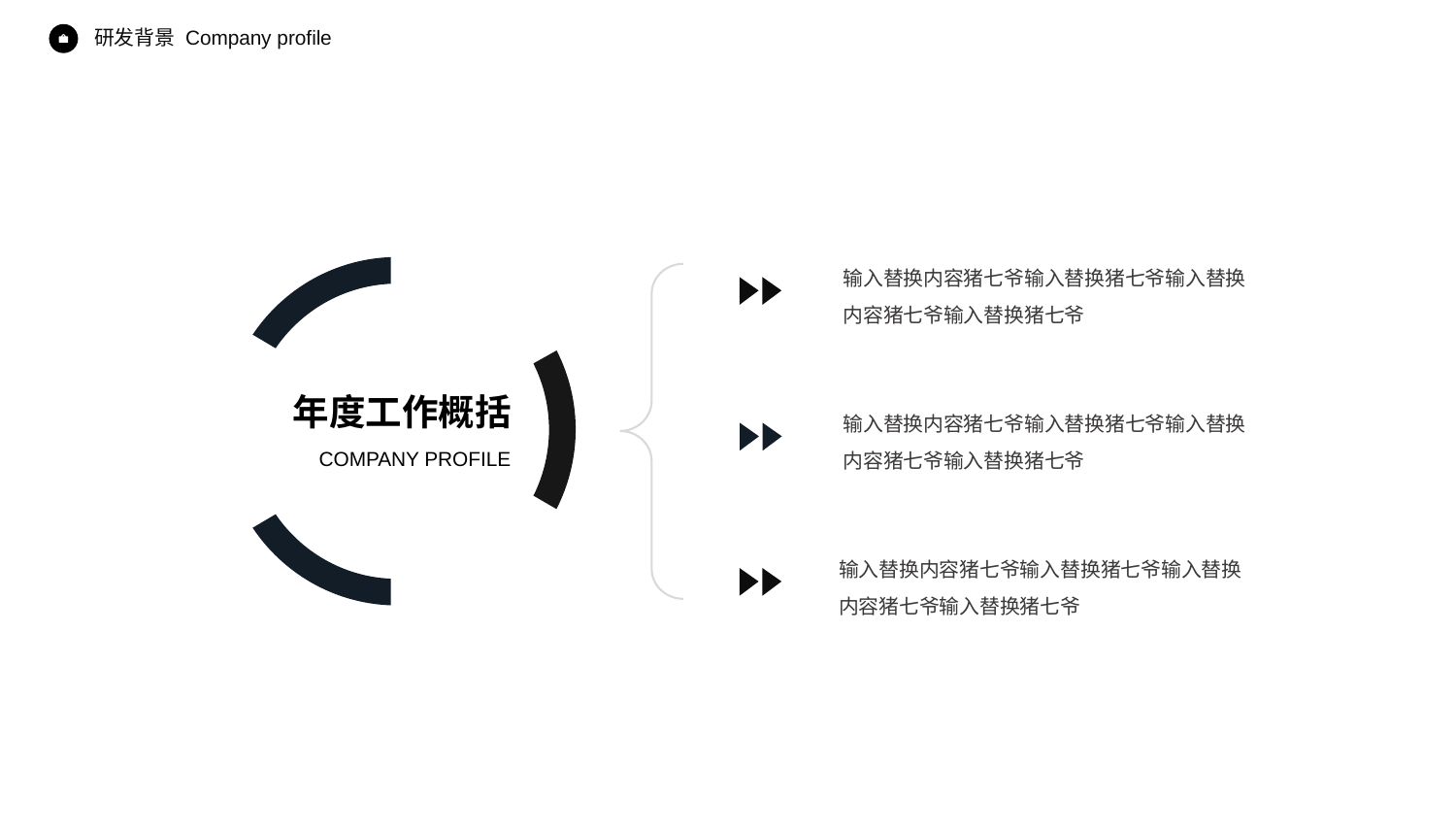

Company profile
研发背景

输入替换内容猪七爷输入替换猪七爷输入替换内容猪七爷输入替换猪七爷

年度工作概括
输入替换内容猪七爷输入替换猪七爷输入替换内容猪七爷输入替换猪七爷

COMPANY PROFILE
输入替换内容猪七爷输入替换猪七爷输入替换内容猪七爷输入替换猪七爷